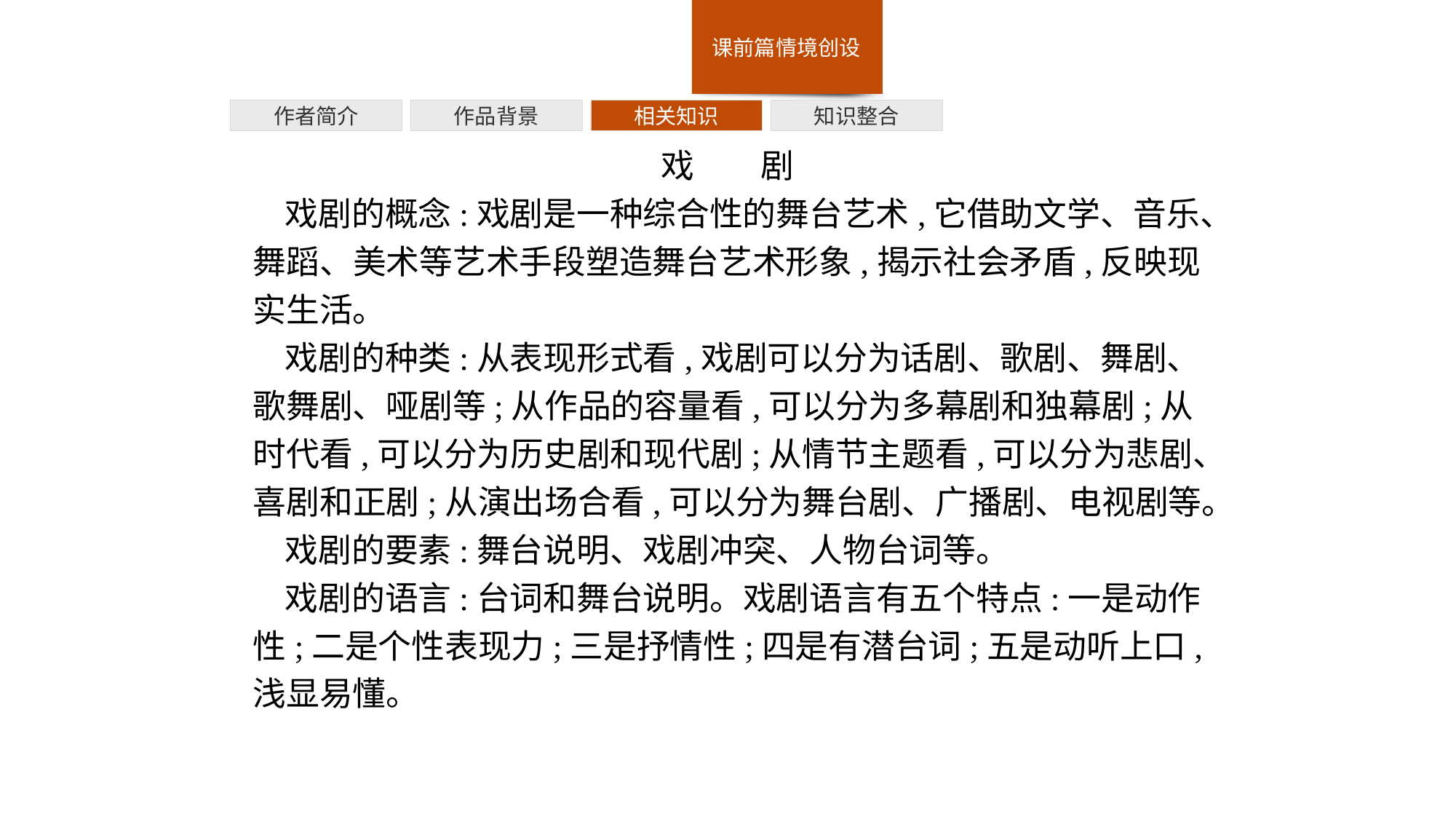

作者简介
作品背景
相关知识
知识整合
戏　　剧
戏剧的概念:戏剧是一种综合性的舞台艺术,它借助文学、音乐、舞蹈、美术等艺术手段塑造舞台艺术形象,揭示社会矛盾,反映现实生活。
戏剧的种类:从表现形式看,戏剧可以分为话剧、歌剧、舞剧、歌舞剧、哑剧等;从作品的容量看,可以分为多幕剧和独幕剧;从时代看,可以分为历史剧和现代剧;从情节主题看,可以分为悲剧、喜剧和正剧;从演出场合看,可以分为舞台剧、广播剧、电视剧等。
戏剧的要素:舞台说明、戏剧冲突、人物台词等。
戏剧的语言:台词和舞台说明。戏剧语言有五个特点:一是动作性;二是个性表现力;三是抒情性;四是有潜台词;五是动听上口,浅显易懂。